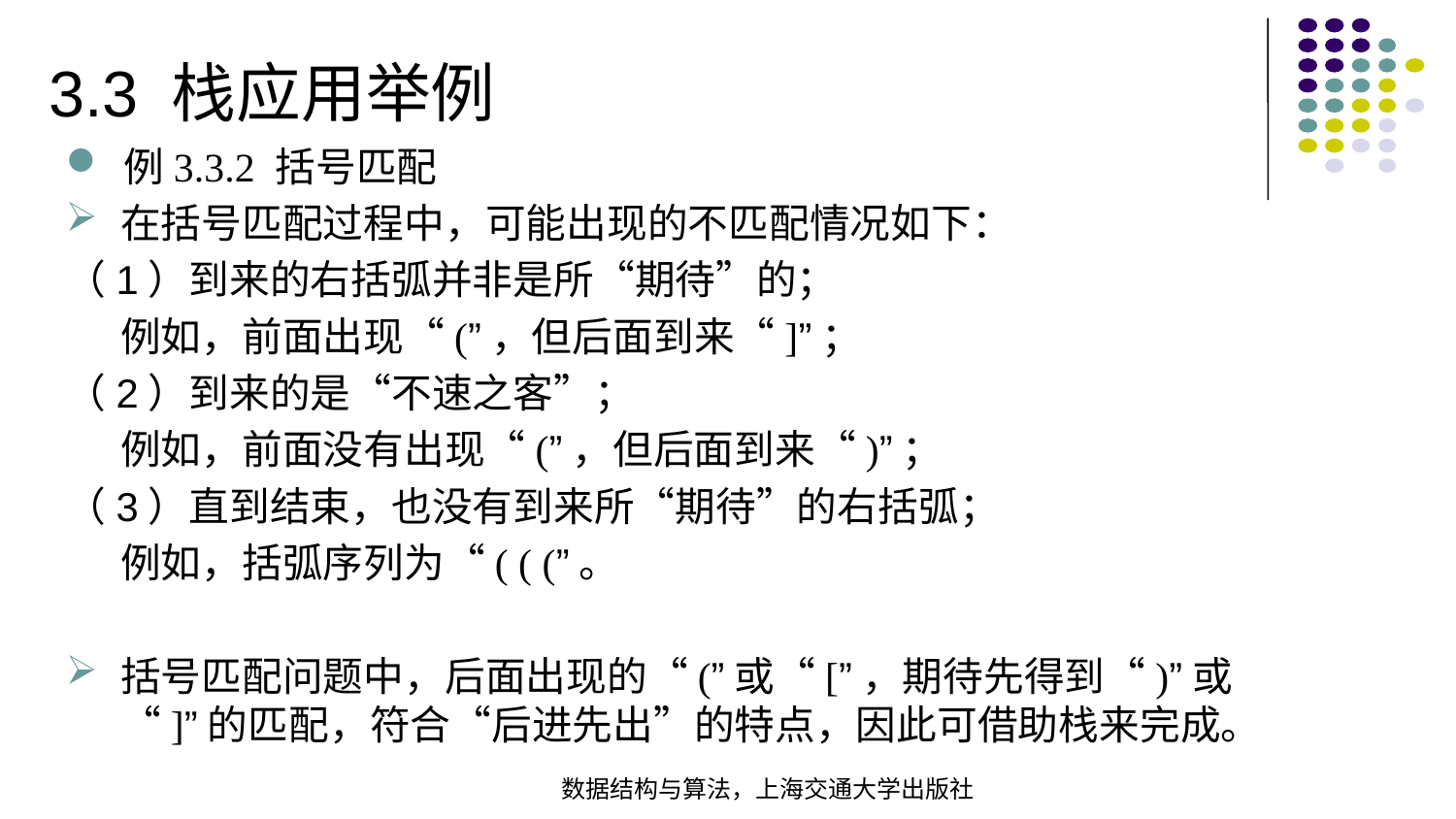

3.3 栈应用举例
例3.3.2 括号匹配
在括号匹配过程中，可能出现的不匹配情况如下：
（1）到来的右括弧并非是所“期待”的；
     例如，前面出现“(”，但后面到来“]”；
（2）到来的是“不速之客”；
     例如，前面没有出现“(”，但后面到来“)”；
（3）直到结束，也没有到来所“期待”的右括弧；
     例如，括弧序列为“( ( (”。

括号匹配问题中，后面出现的“(”或“[”，期待先得到“)”或“]”的匹配，符合“后进先出”的特点，因此可借助栈来完成。